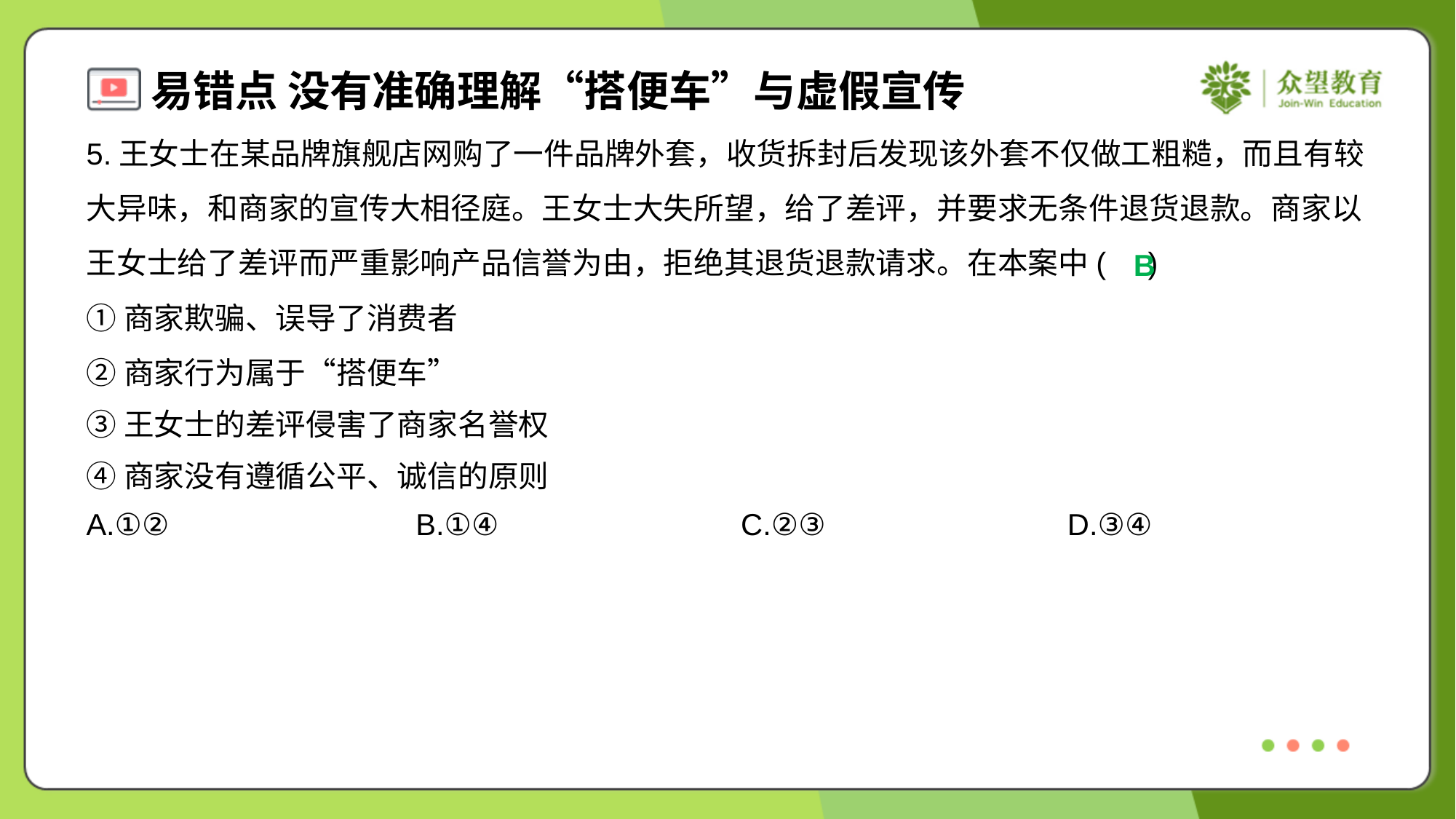

5.王女士在某品牌旗舰店网购了一件品牌外套，收货拆封后发现该外套不仅做工粗糙，而且有较大异味，和商家的宣传大相径庭。王女士大失所望，给了差评，并要求无条件退货退款。商家以王女士给了差评而严重影响产品信誉为由，拒绝其退货退款请求。在本案中(     )
B
①商家欺骗、误导了消费者
②商家行为属于“搭便车”
③王女士的差评侵害了商家名誉权
④商家没有遵循公平、诚信的原则
A.①②	B.①④	C.②③	D.③④